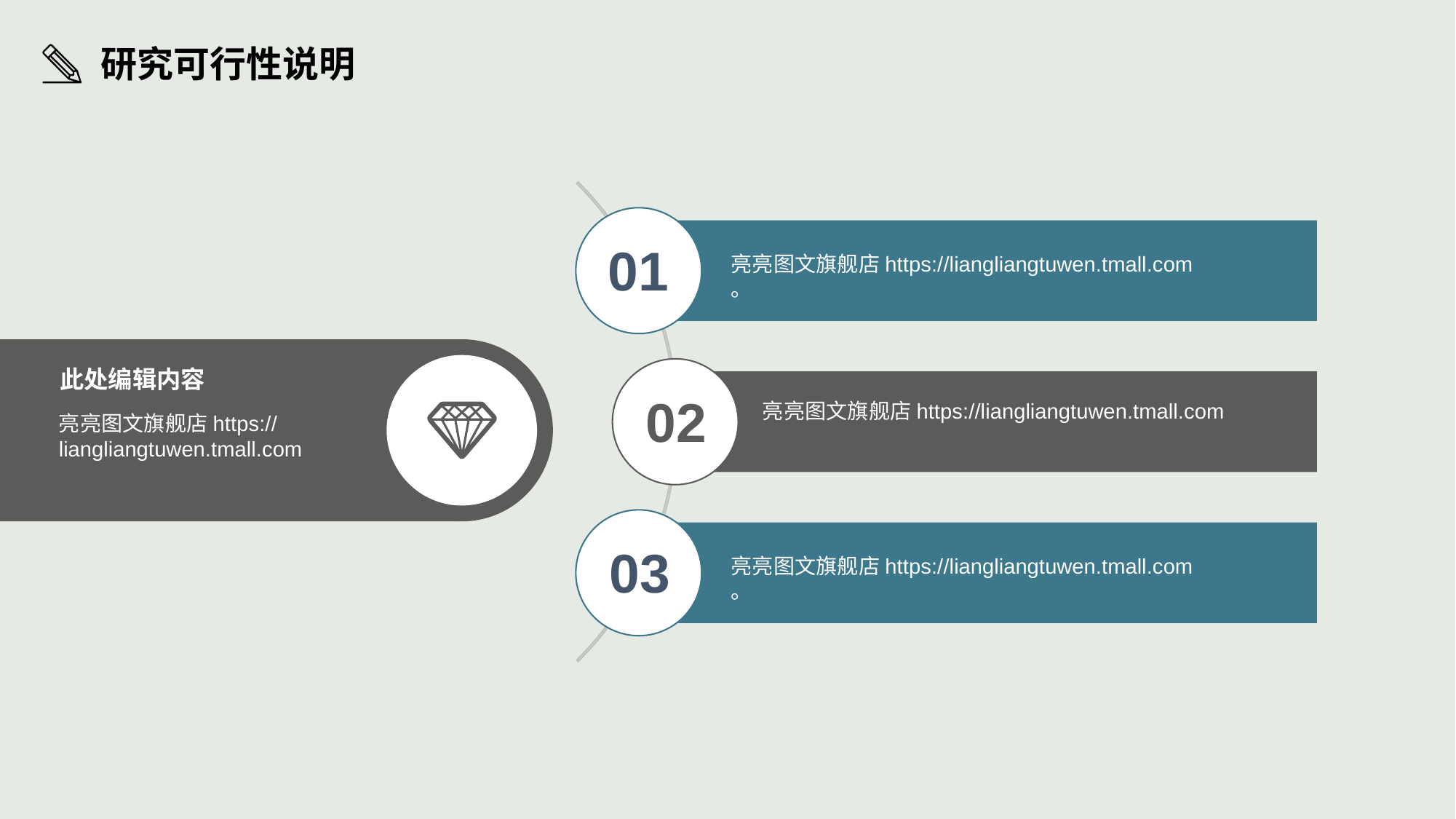

研究可行性说明

01
亮亮图文旗舰店https://liangliangtuwen.tmall.com
。

此处编辑内容

02
亮亮图文旗舰店https://liangliangtuwen.tmall.com

亮亮图文旗舰店https://liangliangtuwen.tmall.com

03
亮亮图文旗舰店https://liangliangtuwen.tmall.com
。